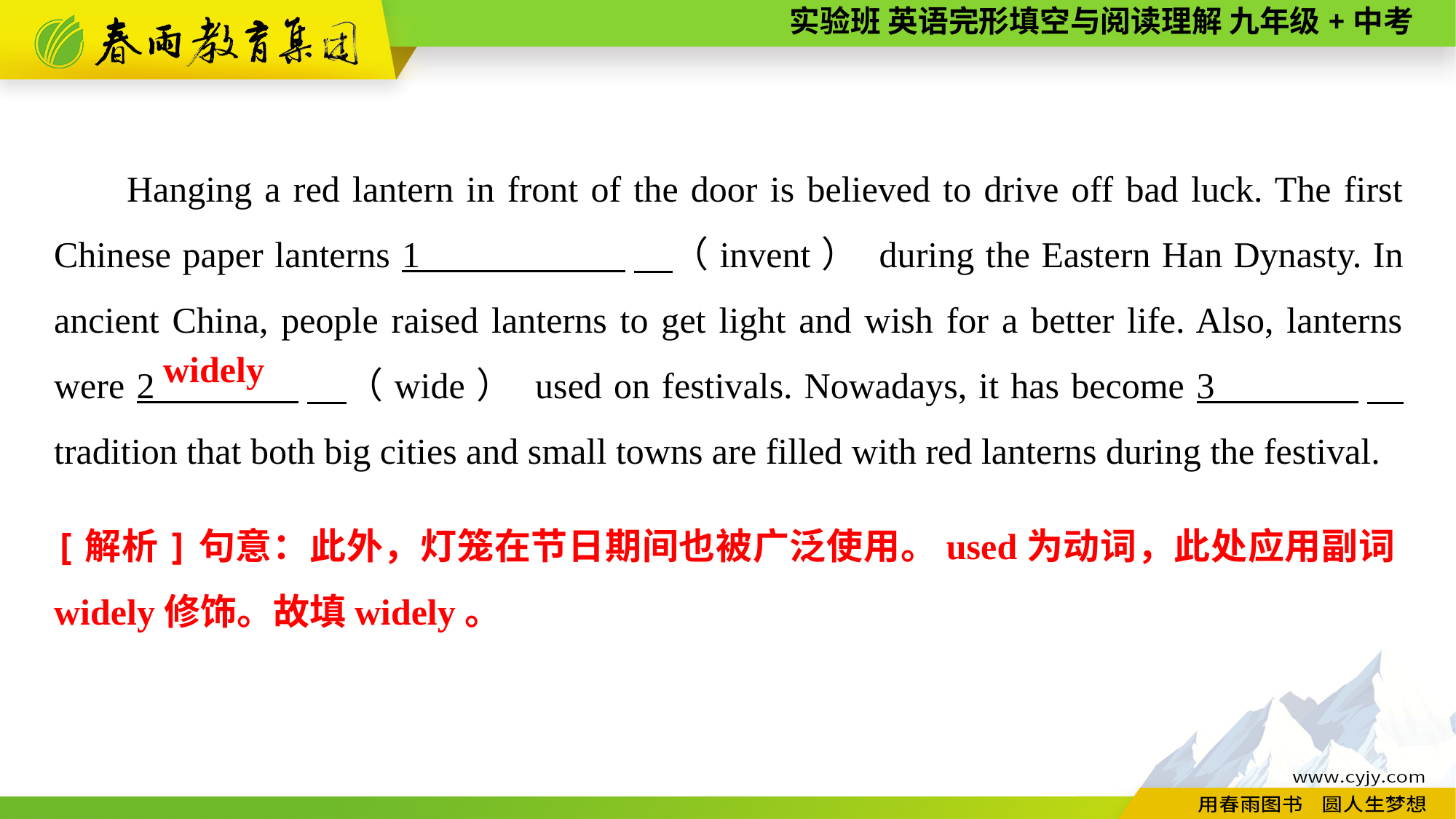

Hanging a red lantern in front of the door is believed to drive off bad luck. The first Chinese paper lanterns 1                  　（invent） during the Eastern Han Dynasty. In ancient China, people raised lanterns to get light and wish for a better life. Also, lanterns were 2            　（wide） used on festivals. Nowadays, it has become 3            　 tradition that both big cities and small towns are filled with red lanterns during the festival.
widely
[解析]句意：此外，灯笼在节日期间也被广泛使用。used为动词，此处应用副词widely修饰。故填widely。